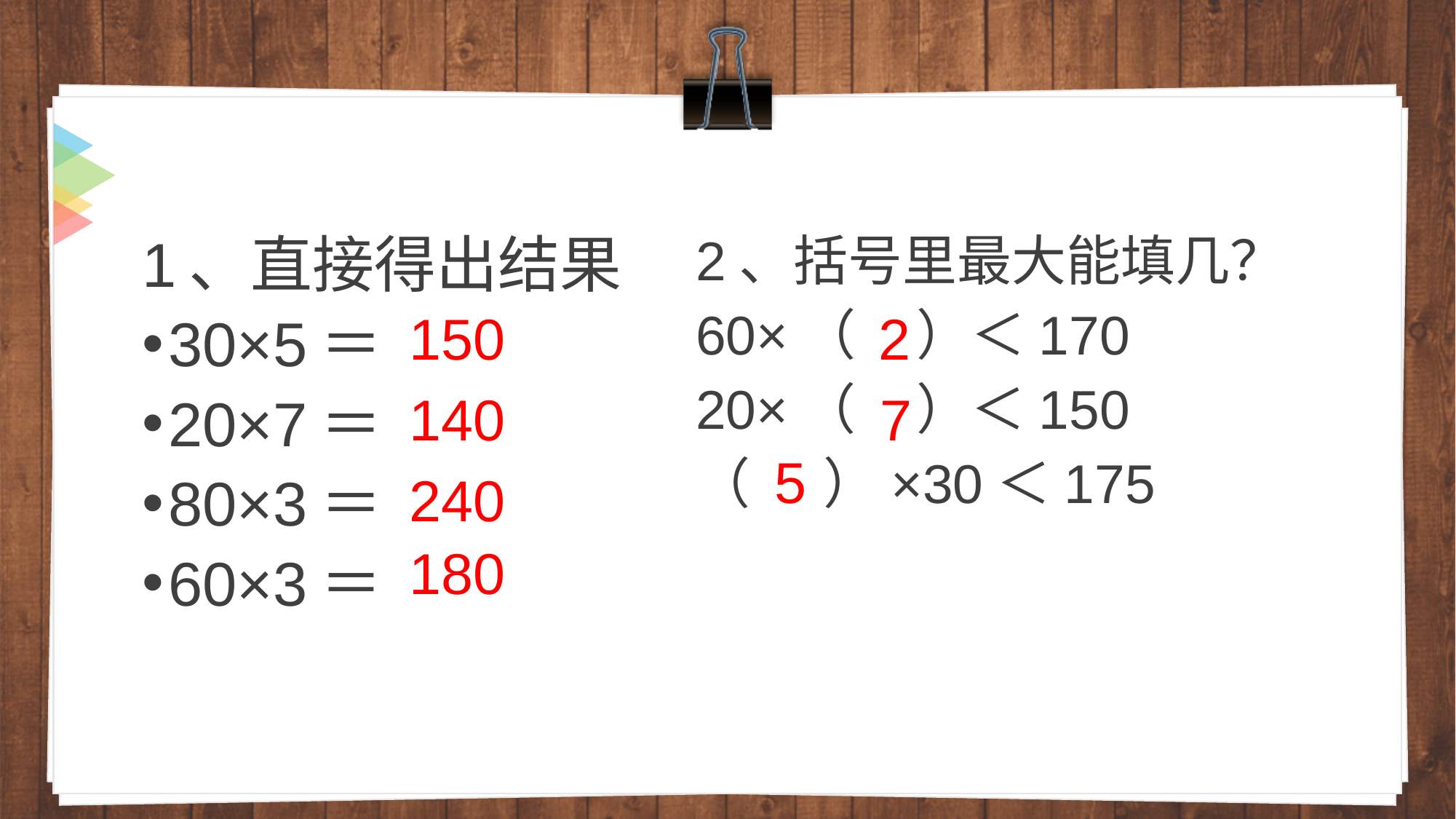

2、括号里最大能填几？
60×（     ）＜170
20×（     ）＜150
（      ）×30＜175
1、直接得出结果
30×5＝
20×7＝
80×3＝
60×3＝
150
2
140
7
5
240
180